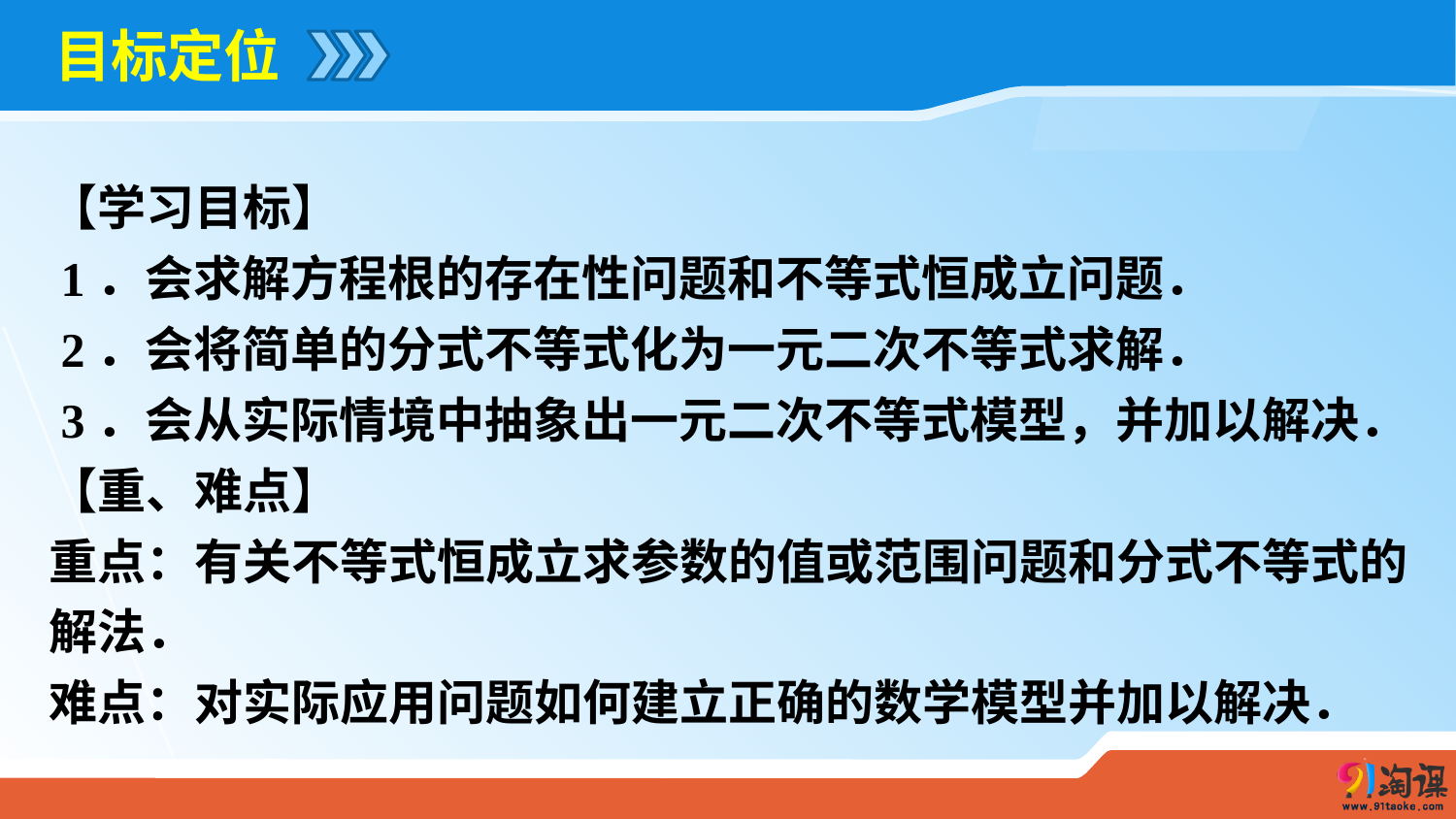

目标定位
【学习目标】
 1．会求解方程根的存在性问题和不等式恒成立问题．
 2．会将简单的分式不等式化为一元二次不等式求解．
 3．会从实际情境中抽象出一元二次不等式模型，并加以解决．
【重、难点】
重点：有关不等式恒成立求参数的值或范围问题和分式不等式的解法．
难点：对实际应用问题如何建立正确的数学模型并加以解决．